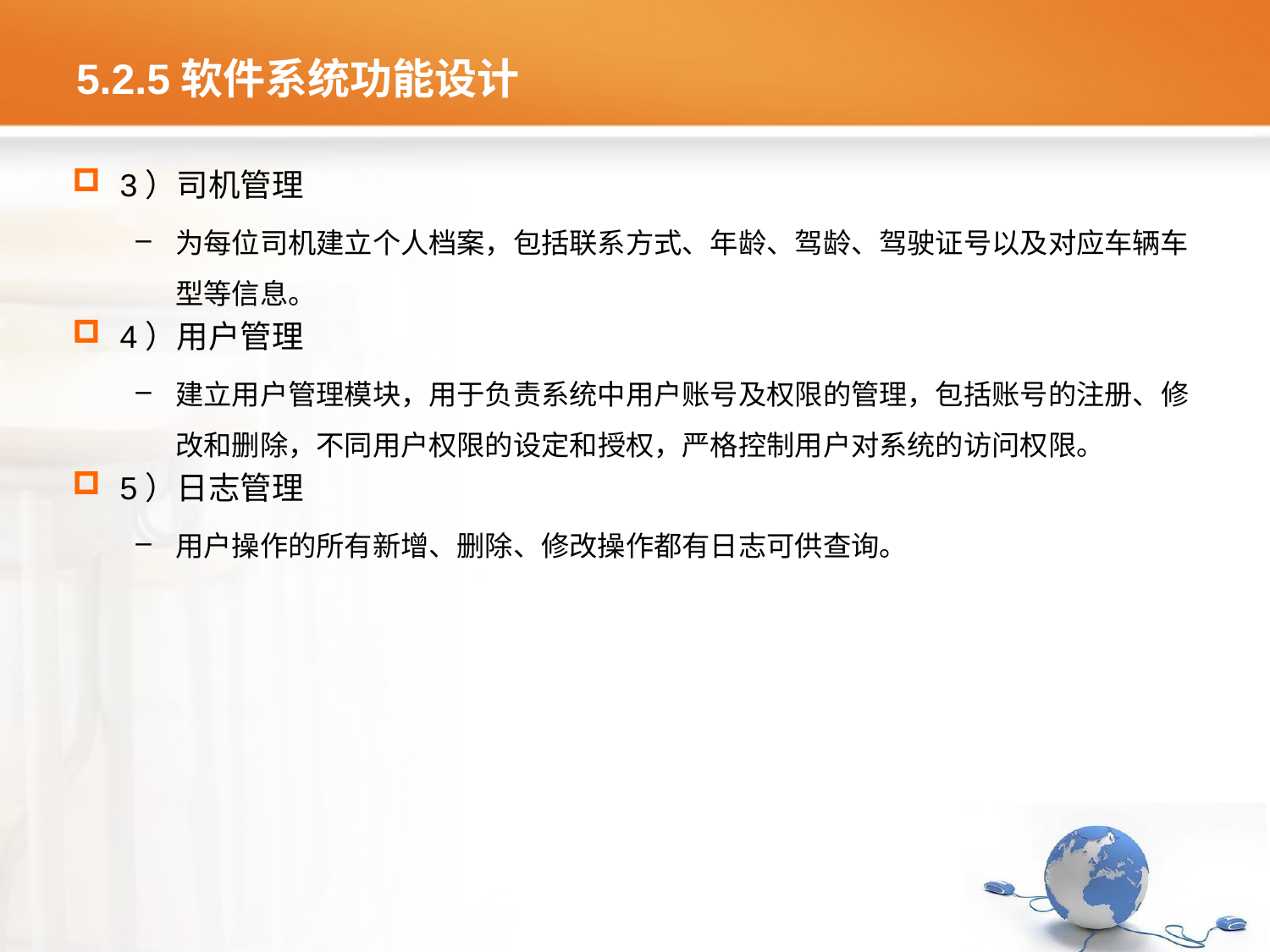

# 5.2.5软件系统功能设计
3）司机管理
为每位司机建立个人档案，包括联系方式、年龄、驾龄、驾驶证号以及对应车辆车型等信息。
4）用户管理
建立用户管理模块，用于负责系统中用户账号及权限的管理，包括账号的注册、修改和删除，不同用户权限的设定和授权，严格控制用户对系统的访问权限。
5）日志管理
用户操作的所有新增、删除、修改操作都有日志可供查询。